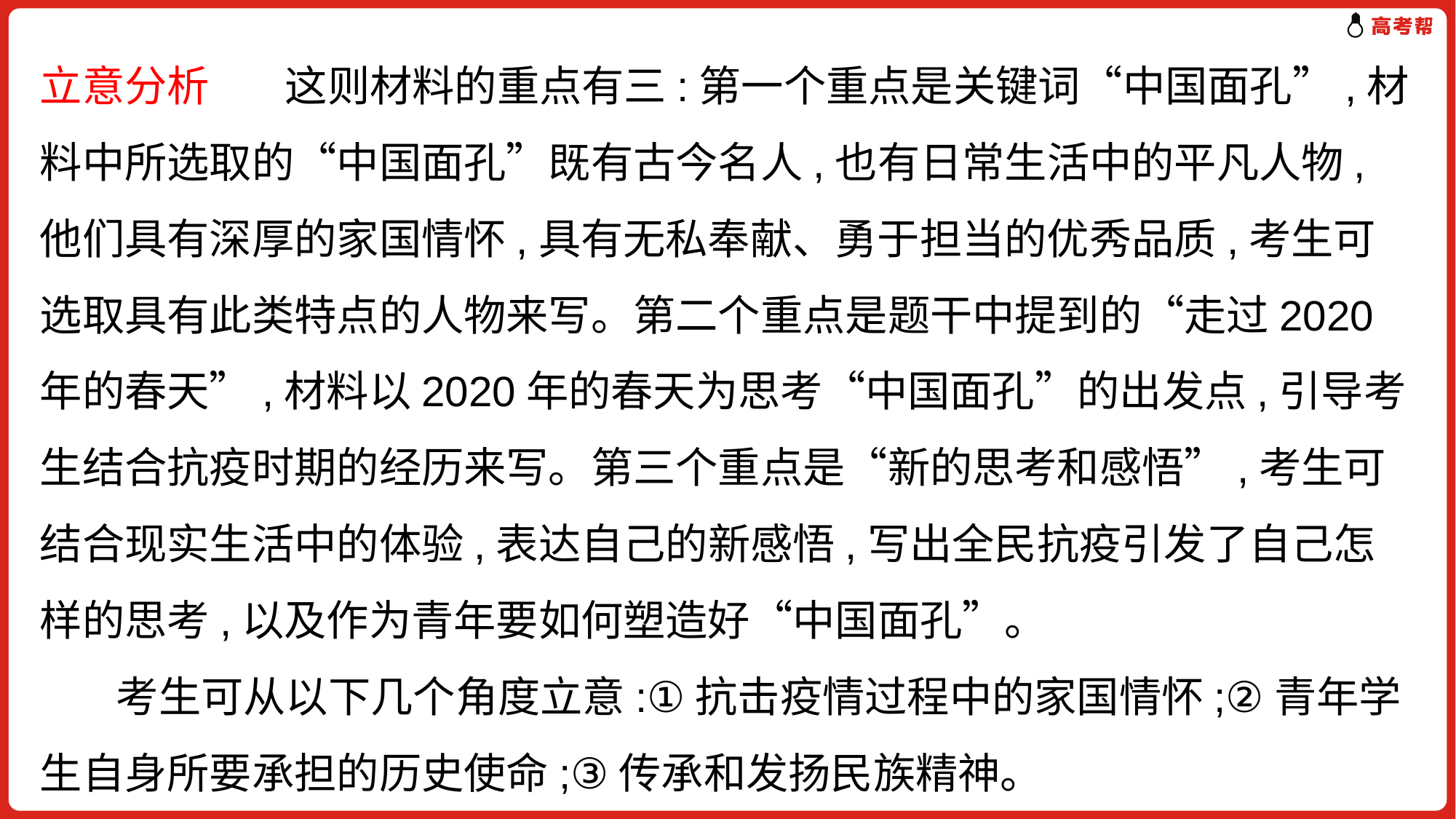

立意分析        这则材料的重点有三:第一个重点是关键词“中国面孔”,材料中所选取的“中国面孔”既有古今名人,也有日常生活中的平凡人物,他们具有深厚的家国情怀,具有无私奉献、勇于担当的优秀品质,考生可选取具有此类特点的人物来写。第二个重点是题干中提到的“走过2020年的春天”,材料以2020年的春天为思考“中国面孔”的出发点,引导考生结合抗疫时期的经历来写。第三个重点是“新的思考和感悟”,考生可结合现实生活中的体验,表达自己的新感悟,写出全民抗疫引发了自己怎样的思考,以及作为青年要如何塑造好“中国面孔”。
       考生可从以下几个角度立意:①抗击疫情过程中的家国情怀;②青年学生自身所要承担的历史使命;③传承和发扬民族精神。